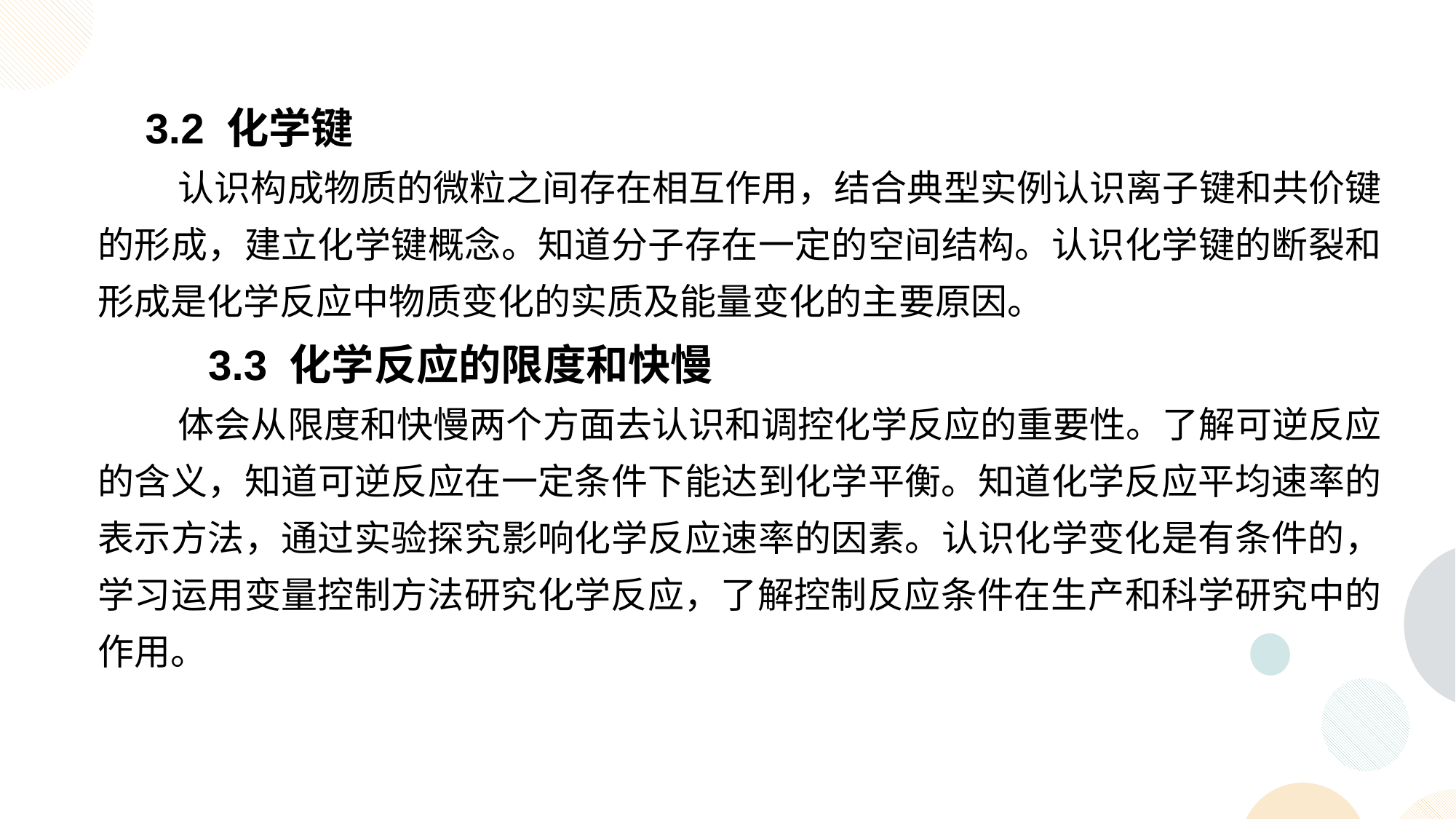

3.2 化学键
 认识构成物质的微粒之间存在相互作用，结合典型实例认识离子键和共价键的形成，建立化学键概念。知道分子存在一定的空间结构。认识化学键的断裂和形成是化学反应中物质变化的实质及能量变化的主要原因。
    3.3 化学反应的限度和快慢
 体会从限度和快慢两个方面去认识和调控化学反应的重要性。了解可逆反应的含义，知道可逆反应在一定条件下能达到化学平衡。知道化学反应平均速率的表示方法，通过实验探究影响化学反应速率的因素。认识化学变化是有条件的，学习运用变量控制方法研究化学反应，了解控制反应条件在生产和科学研究中的作用。